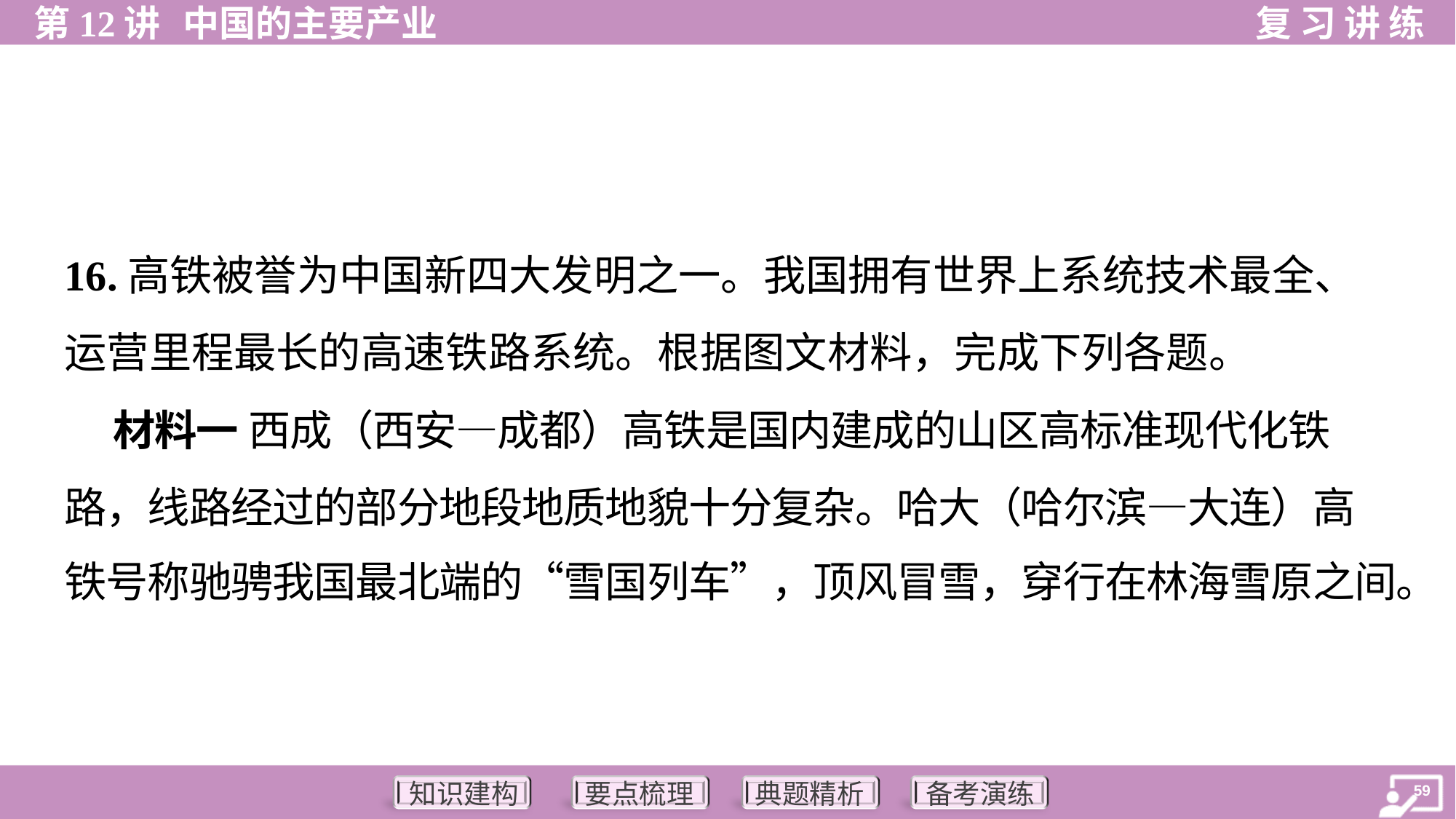

16.高铁被誉为中国新四大发明之一。我国拥有世界上系统技术最全、
运营里程最长的高速铁路系统。根据图文材料，完成下列各题。
    材料一 西成（西安—成都）高铁是国内建成的山区高标准现代化铁
路，线路经过的部分地段地质地貌十分复杂。哈大（哈尔滨—大连）高
铁号称驰骋我国最北端的“雪国列车”，顶风冒雪，穿行在林海雪原之间。